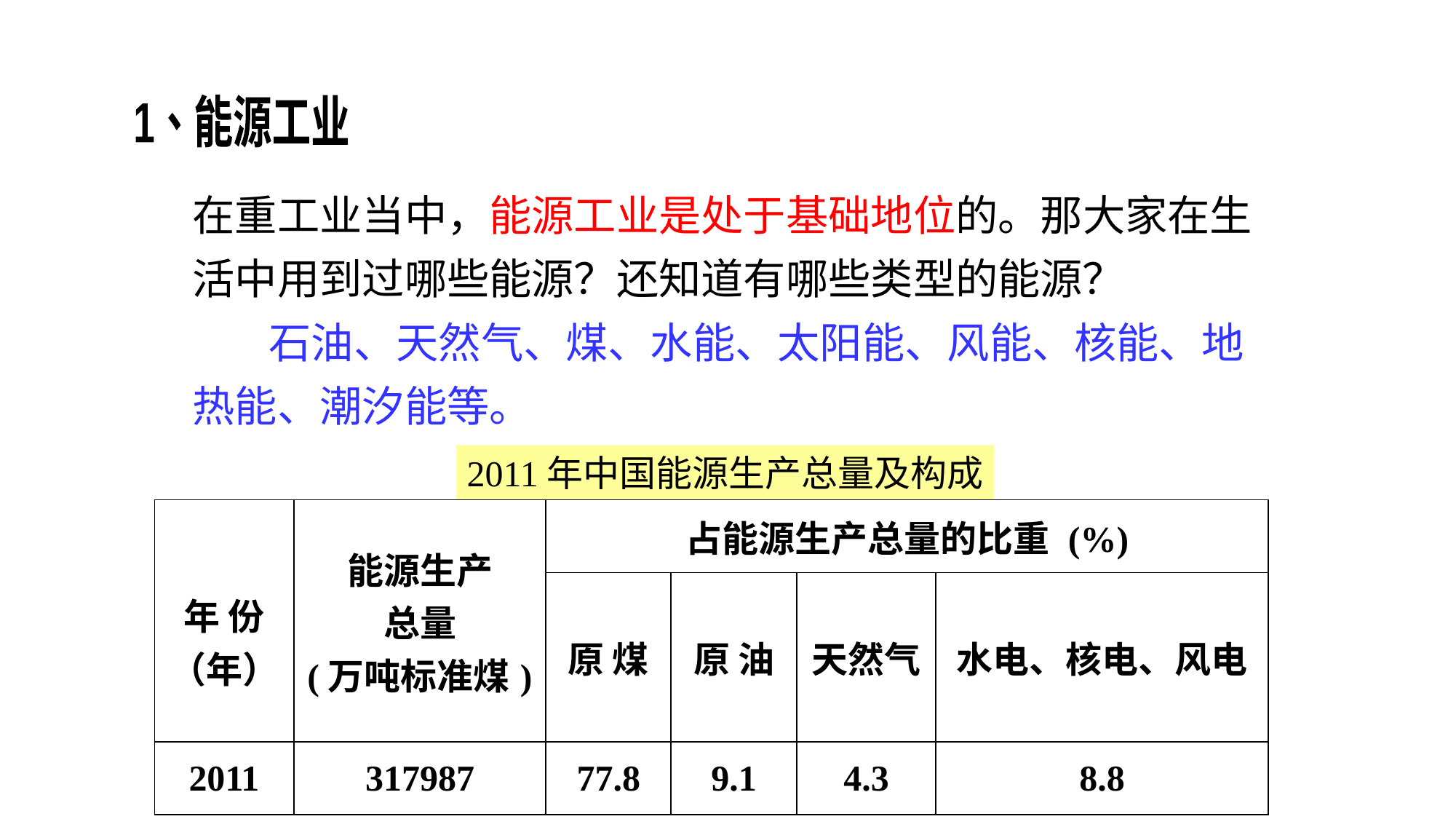

1、能源工业
在重工业当中，能源工业是处于基础地位的。那大家在生活中用到过哪些能源？还知道有哪些类型的能源？
       石油、天然气、煤、水能、太阳能、风能、核能、地热能、潮汐能等。
2011年中国能源生产总量及构成
| 年 份 （年） | 能源生产 总量 (万吨标准煤) | 占能源生产总量的比重 (%) |  |  |  |
| --- | --- | --- | --- | --- | --- |
|  |  | 原 煤 | 原 油 | 天然气 | 水电、核电、风电 |
| 2011 | 317987 | 77.8 | 9.1 | 4.3 | 8.8 |